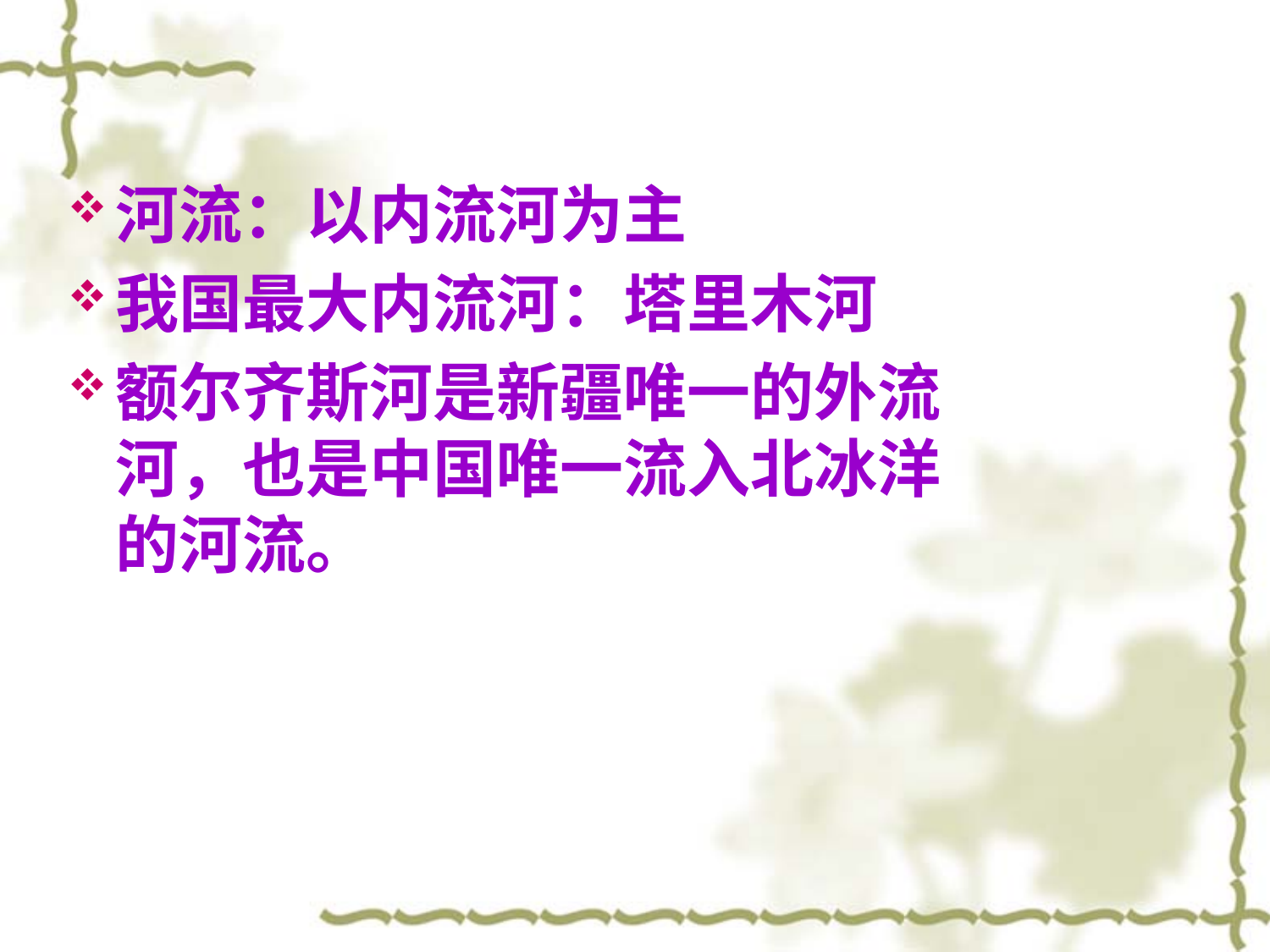

河流：以内流河为主
我国最大内流河：塔里木河
额尔齐斯河是新疆唯一的外流河，也是中国唯一流入北冰洋的河流。